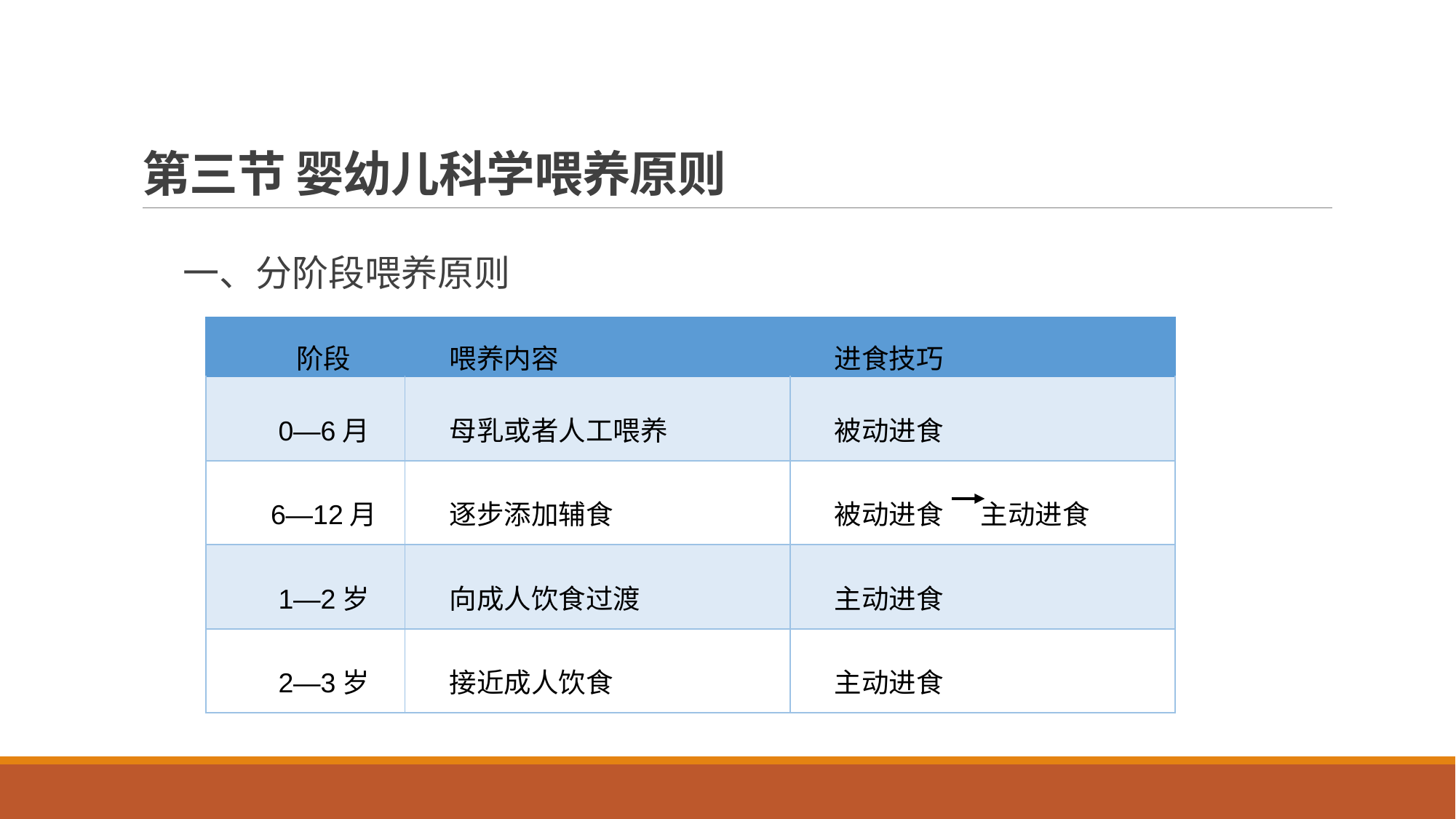

# 第三节 婴幼儿科学喂养原则
一、分阶段喂养原则
| 阶段 | 喂养内容 | 进食技巧 |
| --- | --- | --- |
| 0—6月 | 母乳或者人工喂养 | 被动进食 |
| 6—12月 | 逐步添加辅食 | 被动进食 主动进食 |
| 1—2岁 | 向成人饮食过渡 | 主动进食 |
| 2—3岁 | 接近成人饮食 | 主动进食 |